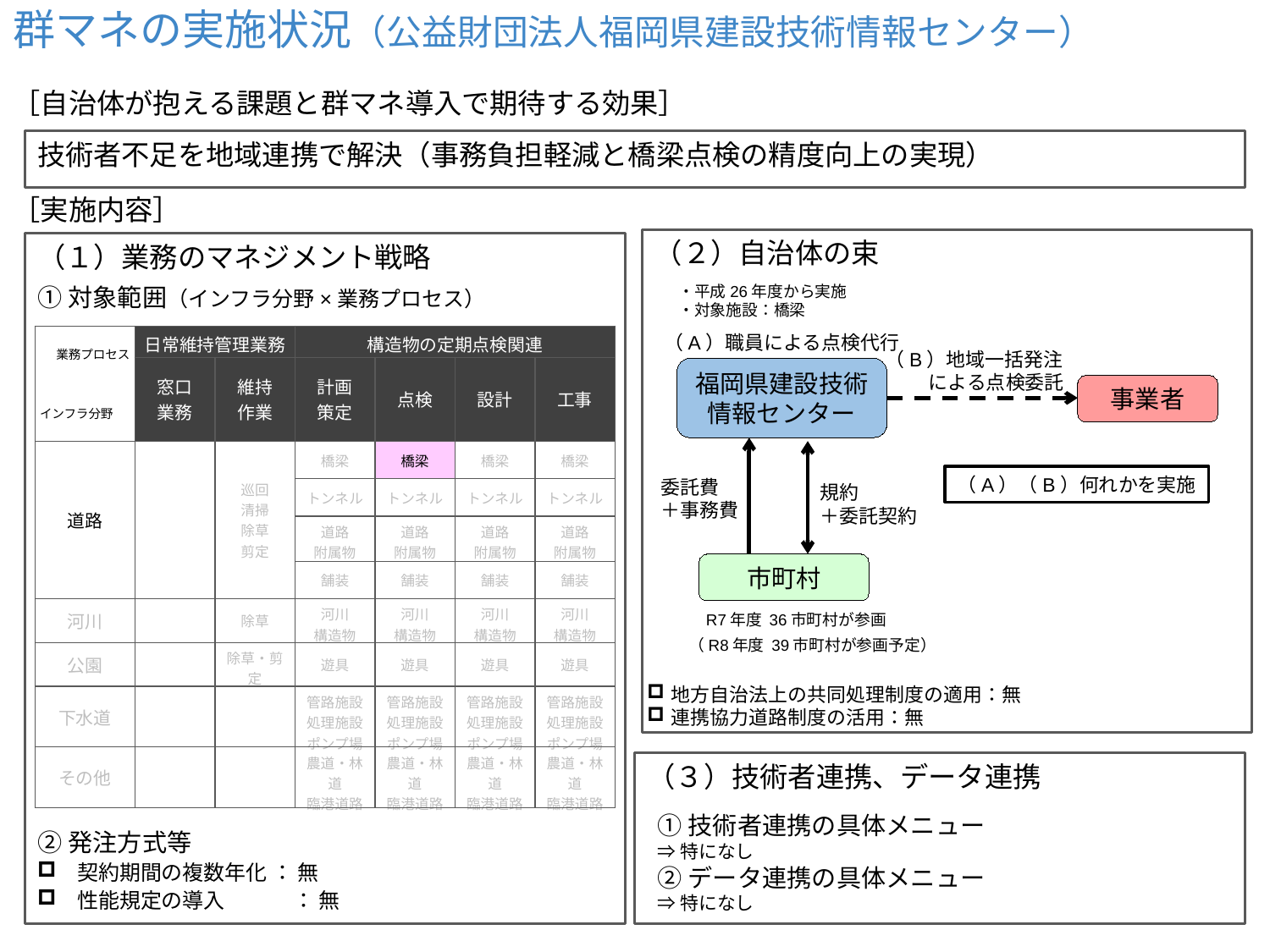

群マネの実施状況（公益財団法人福岡県建設技術情報センター）
［自治体が抱える課題と群マネ導入で期待する効果］
技術者不足を地域連携で解決（事務負担軽減と橋梁点検の精度向上の実現）
［実施内容］
（２）自治体の束
（１）業務のマネジメント戦略
・平成26年度から実施
・対象施設：橋梁
①対象範囲（インフラ分野×業務プロセス）
（A）職員による点検代行
| 業務プロセス インフラ分野 | 日常維持管理業務 |  | 構造物の定期点検関連 |  |  |  |
| --- | --- | --- | --- | --- | --- | --- |
|  | 窓口 業務 | 維持 作業 | 計画 策定 | 点検 | 設計 | 工事 |
| 道路 |  | 巡回 清掃 除草 剪定 | 橋梁 | 橋梁 | 橋梁 | 橋梁 |
|  |  |  | トンネル | トンネル | トンネル | トンネル |
|  |  |  | 道路 附属物 | 道路 附属物 | 道路 附属物 | 道路 附属物 |
|  |  |  | 舗装 | 舗装 | 舗装 | 舗装 |
| 河川 |  | 除草 | 河川 構造物 | 河川 構造物 | 河川 構造物 | 河川 構造物 |
| 公園 |  | 除草・剪定 | 遊具 | 遊具 | 遊具 | 遊具 |
| 下水道 |  |  | 管路施設 処理施設 ポンプ場 | 管路施設 処理施設 ポンプ場 | 管路施設 処理施設 ポンプ場 | 管路施設 処理施設 ポンプ場 |
| その他 |  |  | 農道・林道 臨港道路 | 農道・林道 臨港道路 | 農道・林道 臨港道路 | 農道・林道 臨港道路 |
（B）地域一括発注
　　 による点検委託
福岡県建設技術
情報センター
事業者
（A）（B）何れかを実施
委託費
＋事務費
規約
＋委託契約
市町村
R7年度 36市町村が参画
（R8年度 39市町村が参画予定）
地方自治法上の共同処理制度の適用：無
連携協力道路制度の活用：無
（３）技術者連携、データ連携
例：●●協議会等の場を活用して、共同で意見交換会や研修を実施予定。
①技術者連携の具体メニュー
⇒特になし
②データ連携の具体メニュー
⇒特になし
②発注方式等

契約期間の複数年化 ： 無

性能規定の導入　　　 ： 無
例：●●町で導入している道路巡回支援ソフト（▲▲）を他の構成自治体においても導入予定。
道路・河川・公園の部署間連携が可能となるよう、苦情処理について庁内の●●システムを活用予定。